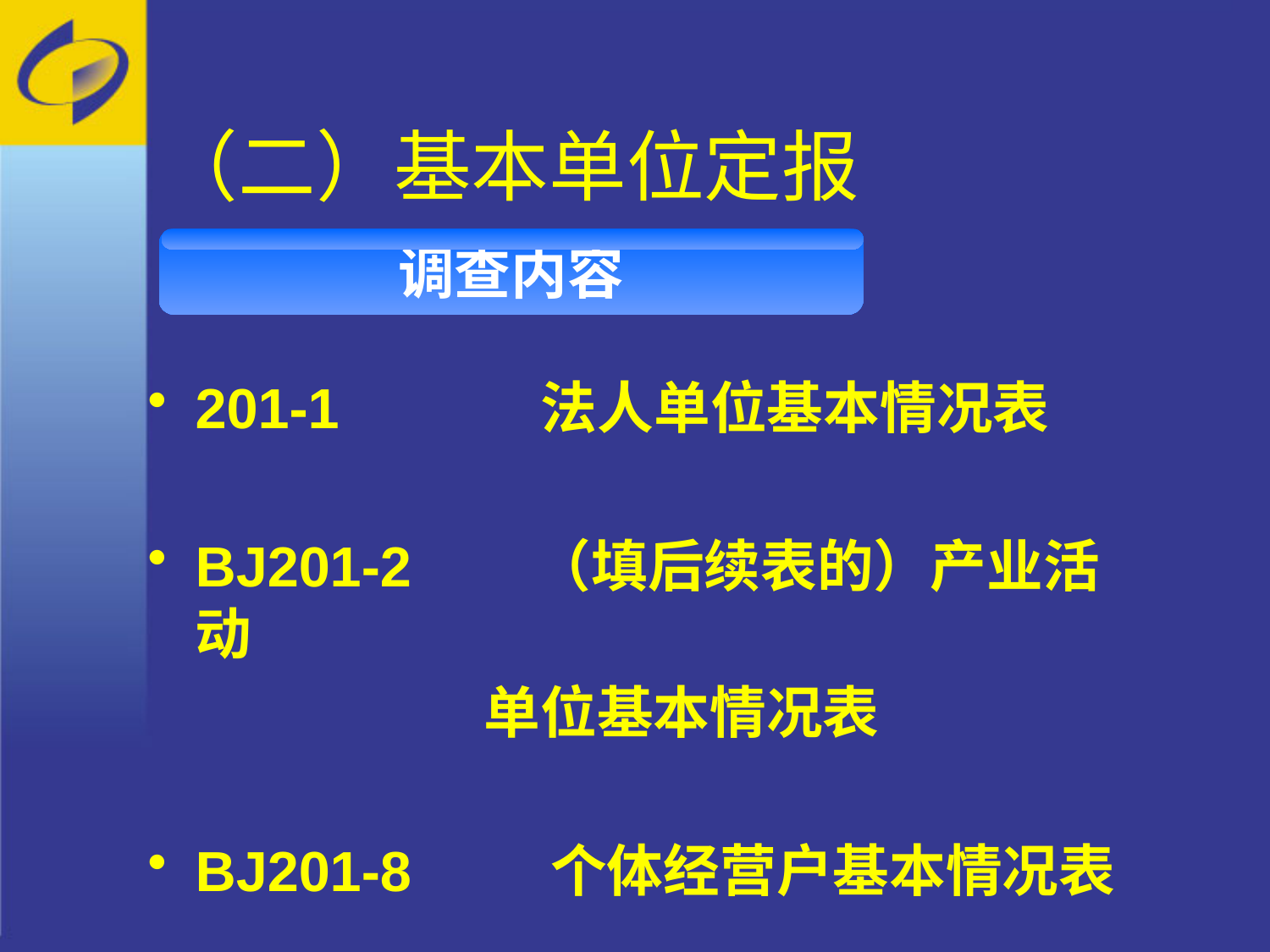

# （二）基本单位定报
调查内容

201-1            法人单位基本情况表

BJ201-2       （填后续表的）产业活动
                         单位基本情况表

BJ201-8        个体经营户基本情况表